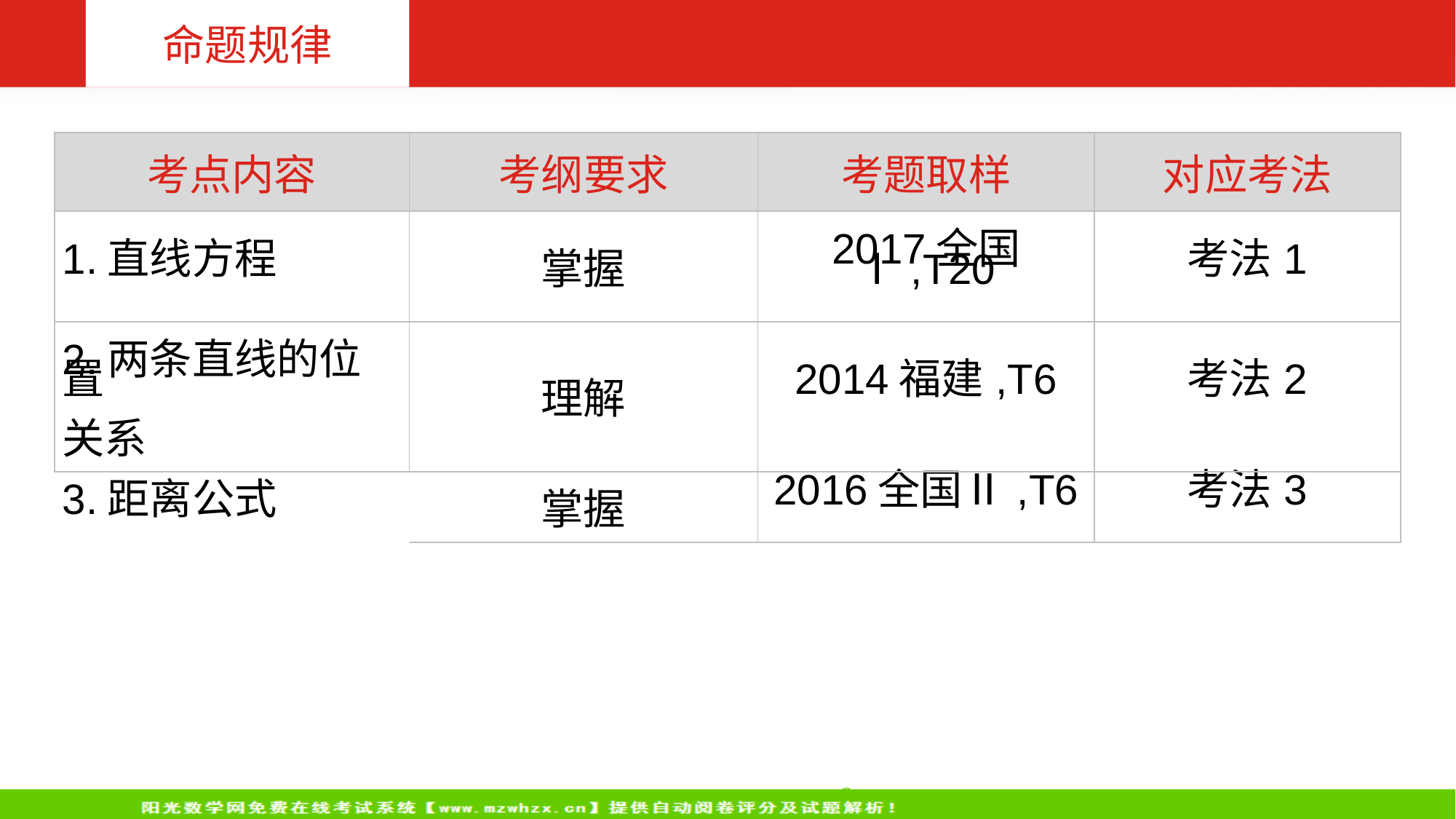

命题规律
| 考点内容 | 考纲要求 | 考题取样 | 对应考法 |
| --- | --- | --- | --- |
| 1.直线方程 | 掌握 | 2017全国Ⅰ,T20 | 考法1 |
| 2.两条直线的位置 关系 | 理解 | 2014福建,T6 | 考法2 |
| 3.距离公式 | 掌握 | 2016全国Ⅱ,T6 | 考法3 |